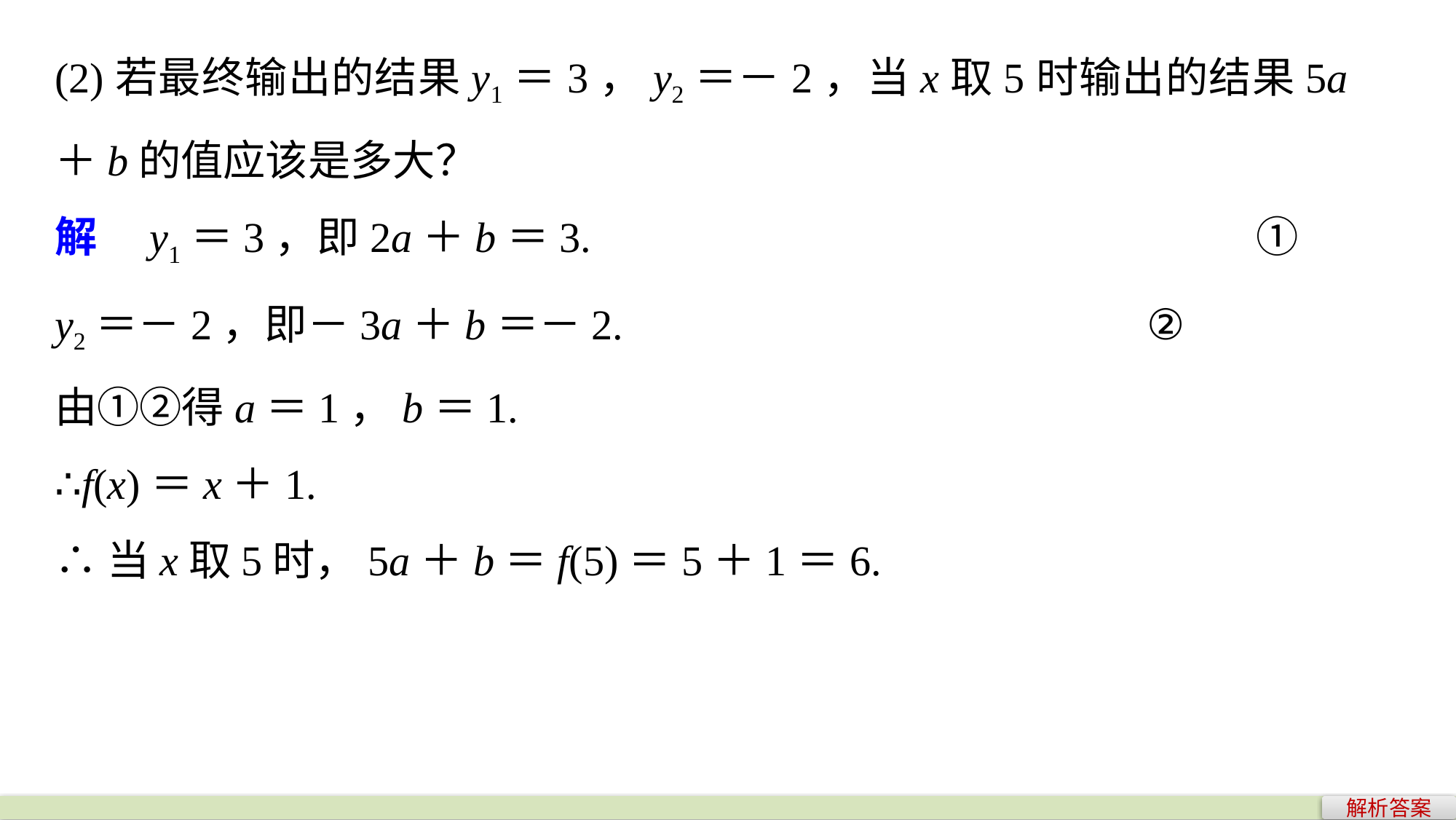

(2)若最终输出的结果y1＝3，y2＝－2，当x取5时输出的结果5a＋b的值应该是多大？
解　y1＝3，即2a＋b＝3.　　　　　　				①
y2＝－2，即－3a＋b＝－2.  					②
由①②得a＝1，b＝1.
∴f(x)＝x＋1.
∴当x取5时，5a＋b＝f(5)＝5＋1＝6.
解析答案